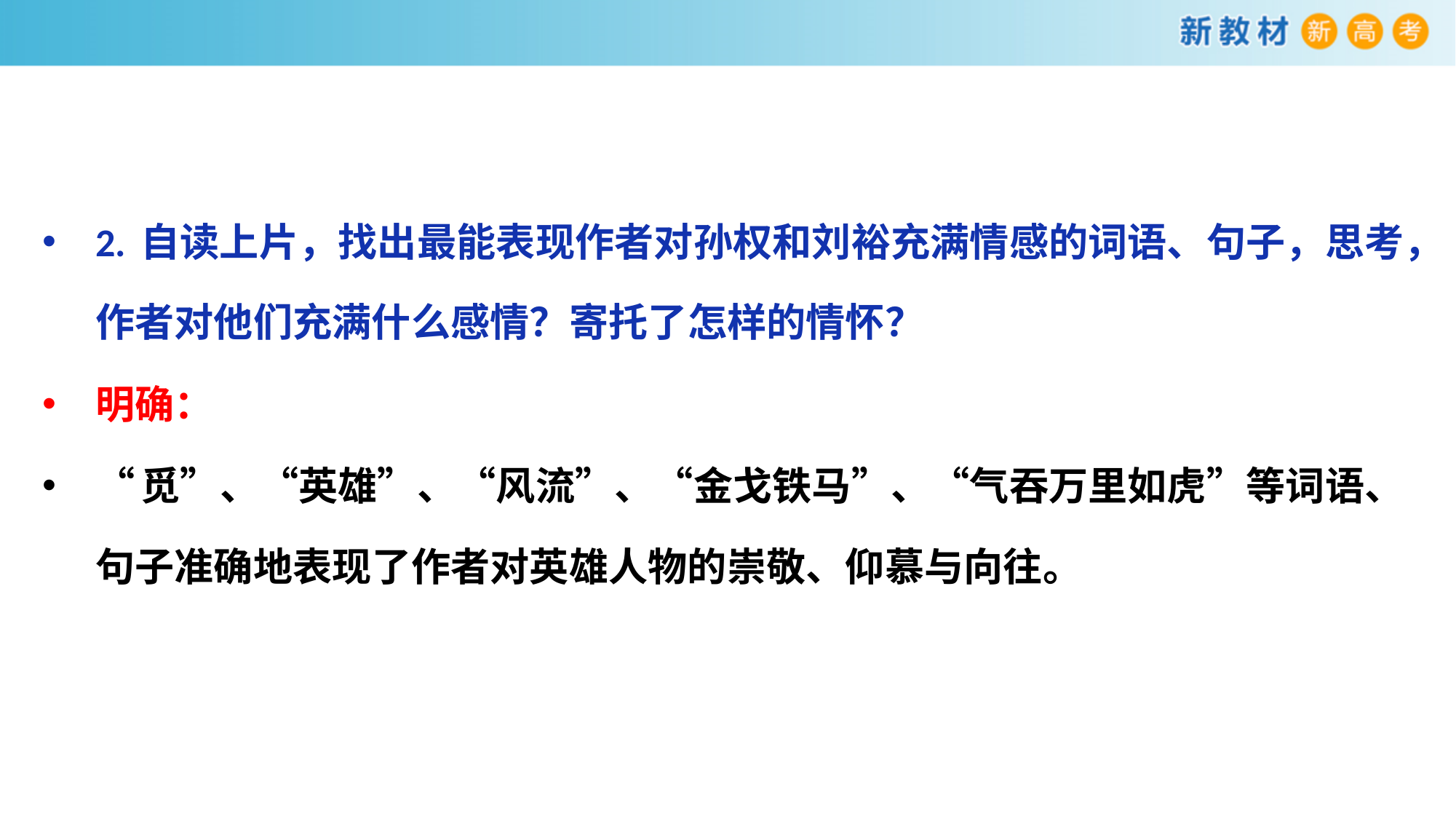

2. 自读上片，找出最能表现作者对孙权和刘裕充满情感的词语、句子，思考，作者对他们充满什么感情？寄托了怎样的情怀？
明确：
“觅”、“英雄”、“风流”、“金戈铁马”、“气吞万里如虎”等词语、句子准确地表现了作者对英雄人物的崇敬、仰慕与向往。